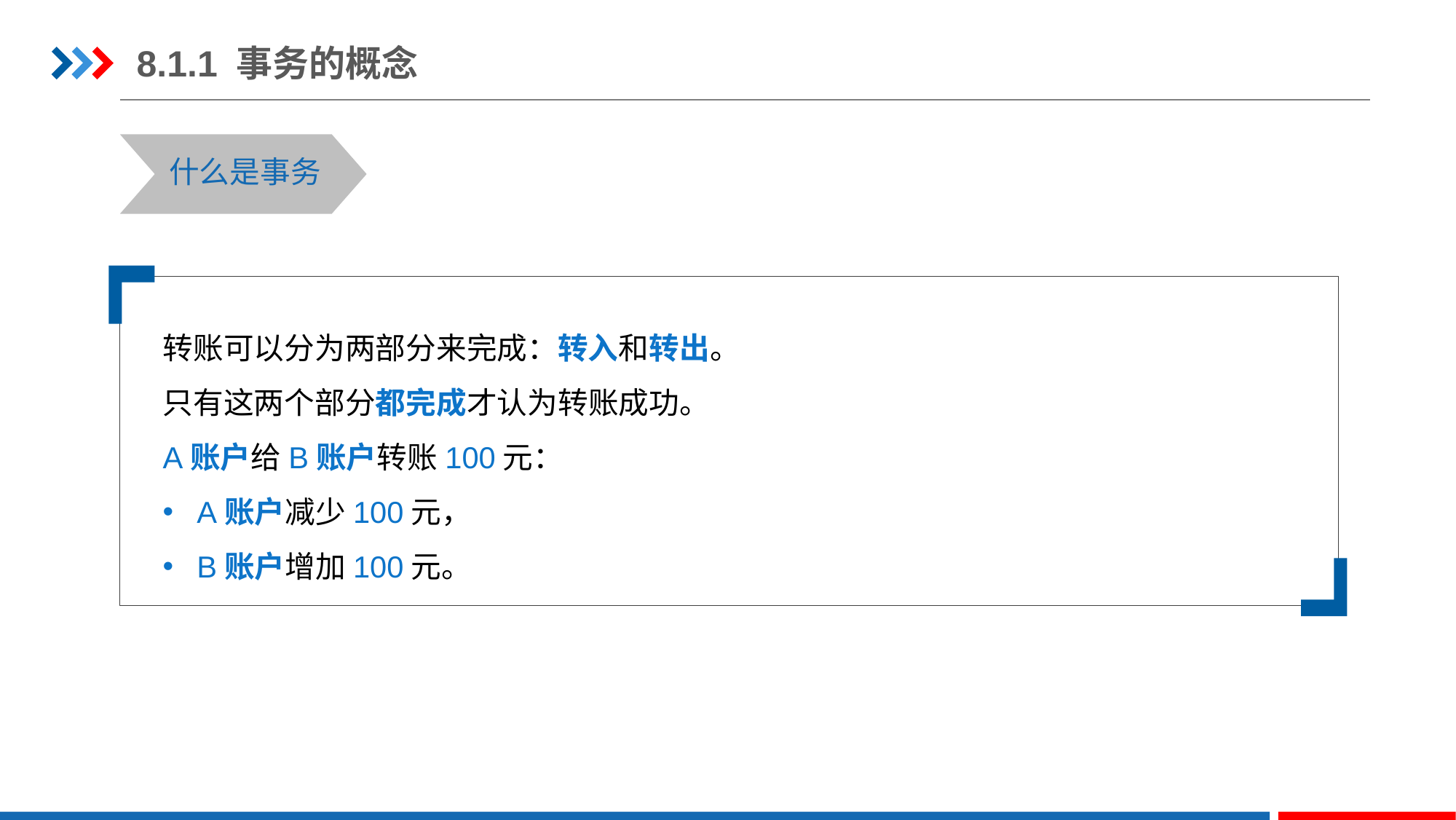

8.1.1 事务的概念

什么是事务

转账可以分为两部分来完成：转入和转出。
只有这两个部分都完成才认为转账成功。
A账户给B账户转账100元：
A账户减少100元，
B账户增加100元。